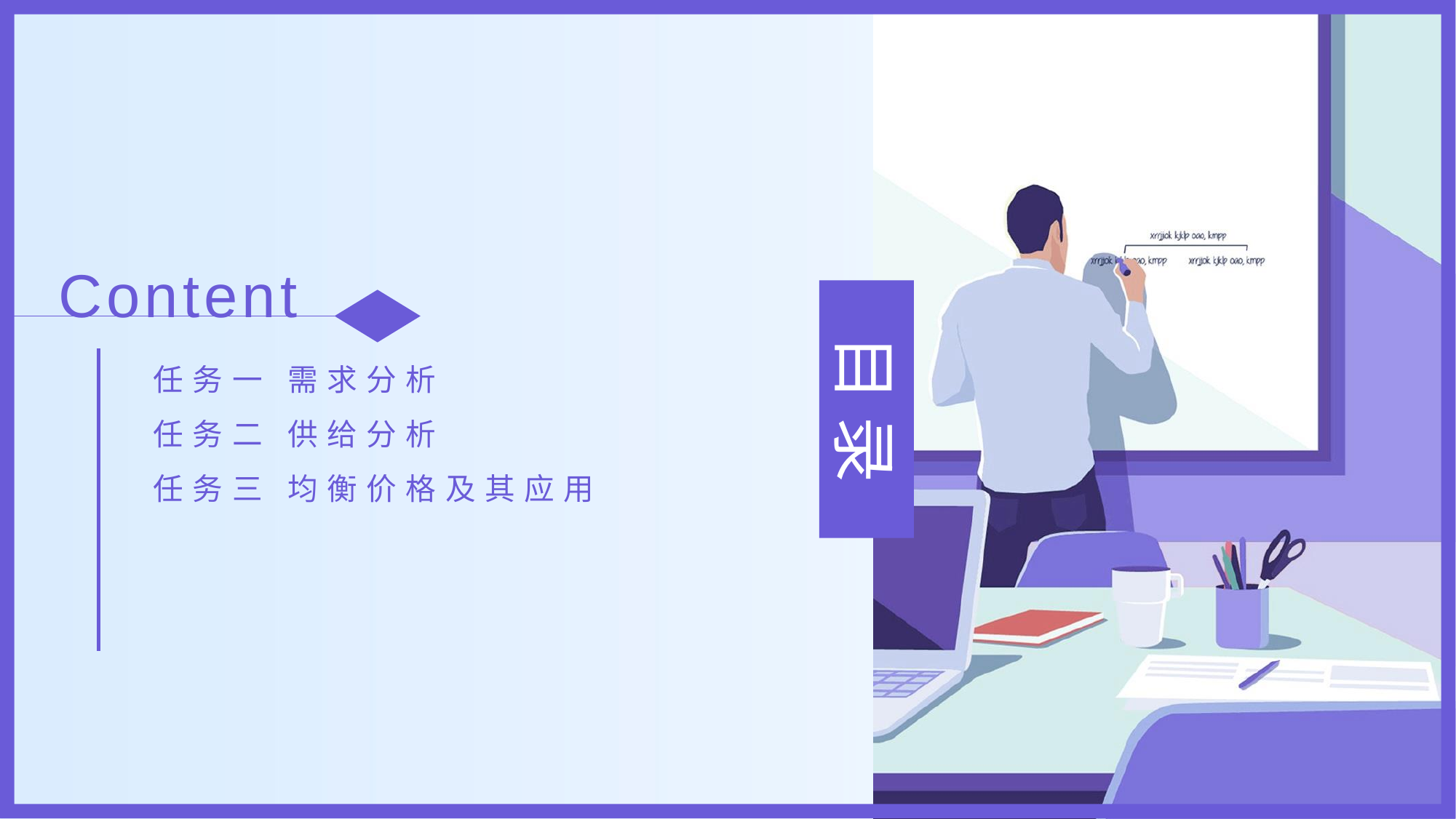

Content

任务一 需求分析
任务二 供给分析
任务三 均衡价格及其应用
目 录